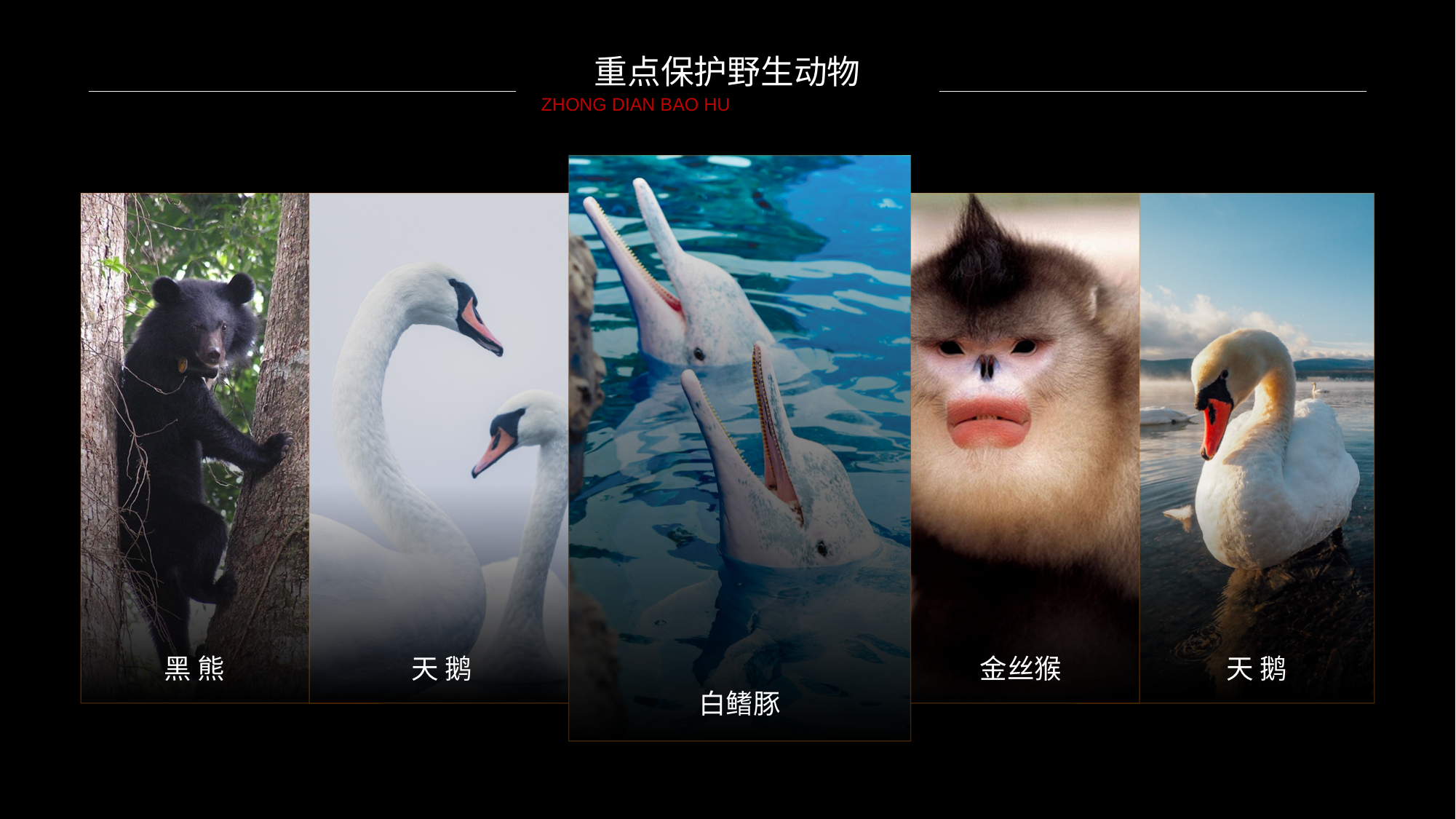

重点保护野生动物
ZHONG DIAN BAO HU

黑 熊
天 鹅
金丝猴
天 鹅
白鳍豚